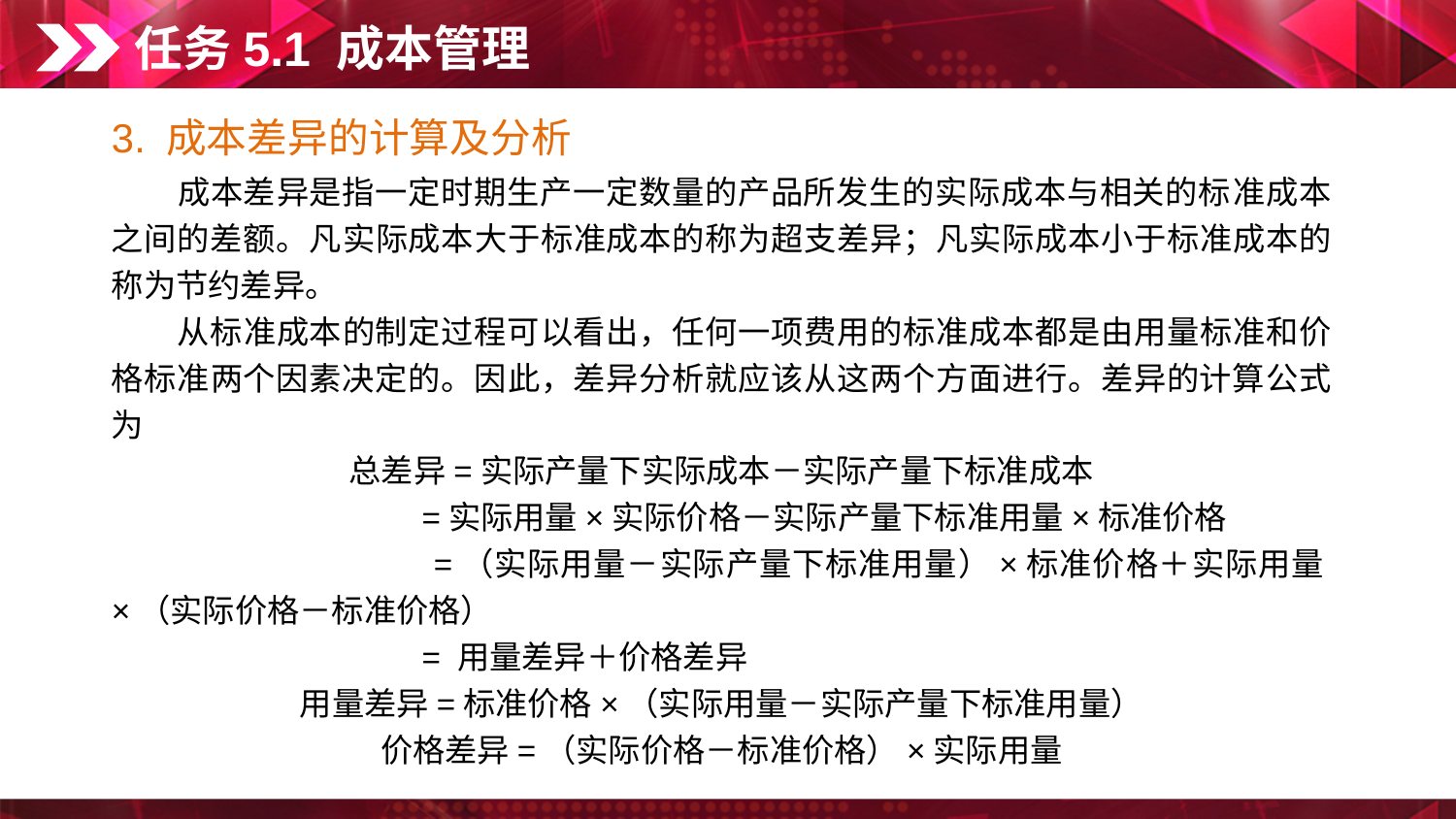

任务5.1 成本管理

3. 成本差异的计算及分析
　　成本差异是指一定时期生产一定数量的产品所发生的实际成本与相关的标准成本之间的差额。凡实际成本大于标准成本的称为超支差异；凡实际成本小于标准成本的称为节约差异。
　　从标准成本的制定过程可以看出，任何一项费用的标准成本都是由用量标准和价格标准两个因素决定的。因此，差异分析就应该从这两个方面进行。差异的计算公式为
总差异=实际产量下实际成本－实际产量下标准成本
 　　　　　　　　    =实际用量×实际价格－实际产量下标准用量×标准价格
 　　　　　　　　    =（实际用量－实际产量下标准用量）×标准价格＋实际用量×（实际价格－标准价格）
 　　　　　　　　    = 用量差异＋价格差异
用量差异=标准价格×（实际用量－实际产量下标准用量）
价格差异=（实际价格－标准价格）×实际用量